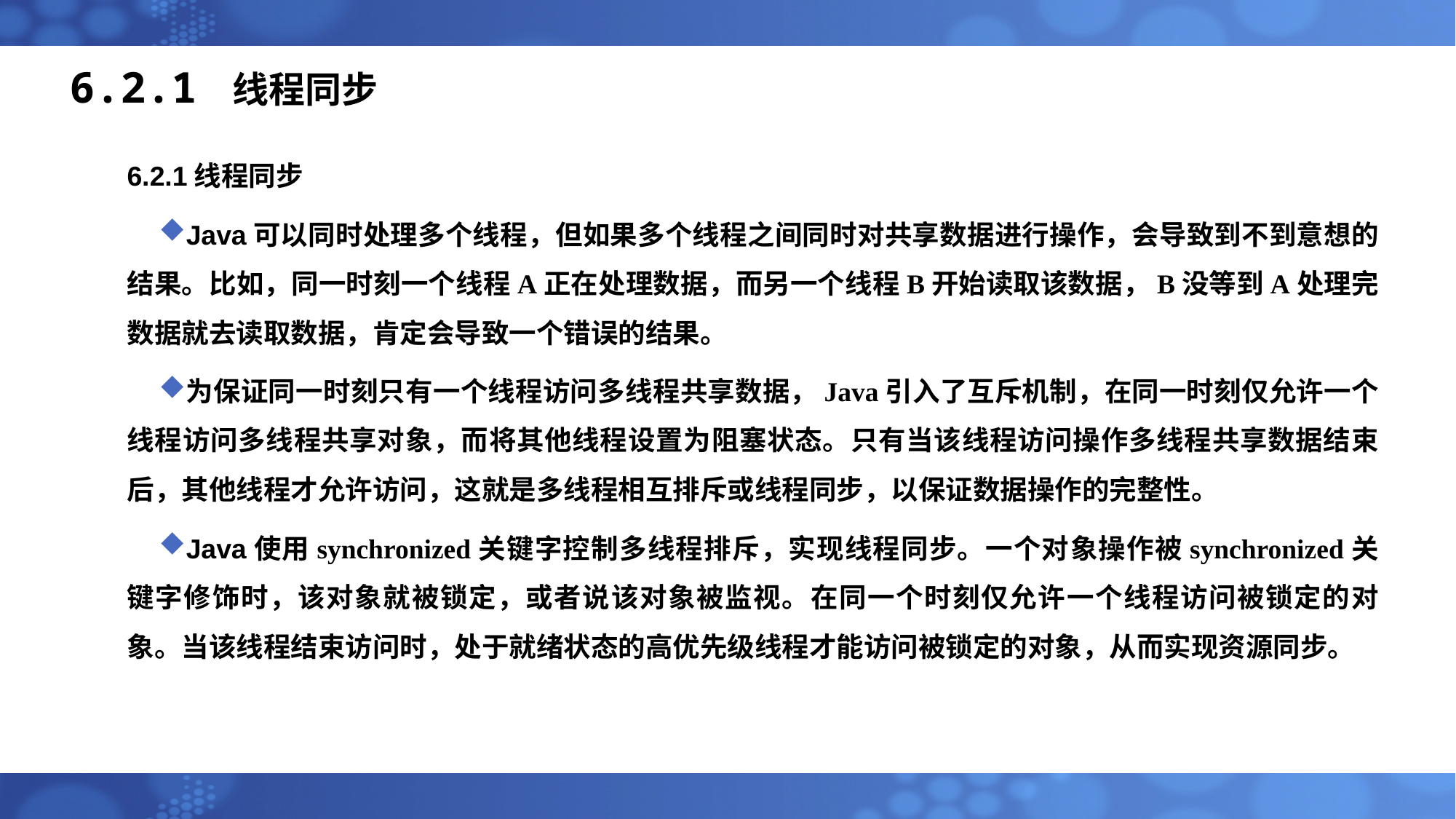

# 6.2.1 线程同步
6.2.1线程同步
Java可以同时处理多个线程，但如果多个线程之间同时对共享数据进行操作，会导致到不到意想的结果。比如，同一时刻一个线程A正在处理数据，而另一个线程B开始读取该数据，B没等到A处理完数据就去读取数据，肯定会导致一个错误的结果。
为保证同一时刻只有一个线程访问多线程共享数据，Java引入了互斥机制，在同一时刻仅允许一个线程访问多线程共享对象，而将其他线程设置为阻塞状态。只有当该线程访问操作多线程共享数据结束后，其他线程才允许访问，这就是多线程相互排斥或线程同步，以保证数据操作的完整性。
Java使用synchronized关键字控制多线程排斥，实现线程同步。一个对象操作被synchronized关键字修饰时，该对象就被锁定，或者说该对象被监视。在同一个时刻仅允许一个线程访问被锁定的对象。当该线程结束访问时，处于就绪状态的高优先级线程才能访问被锁定的对象，从而实现资源同步。